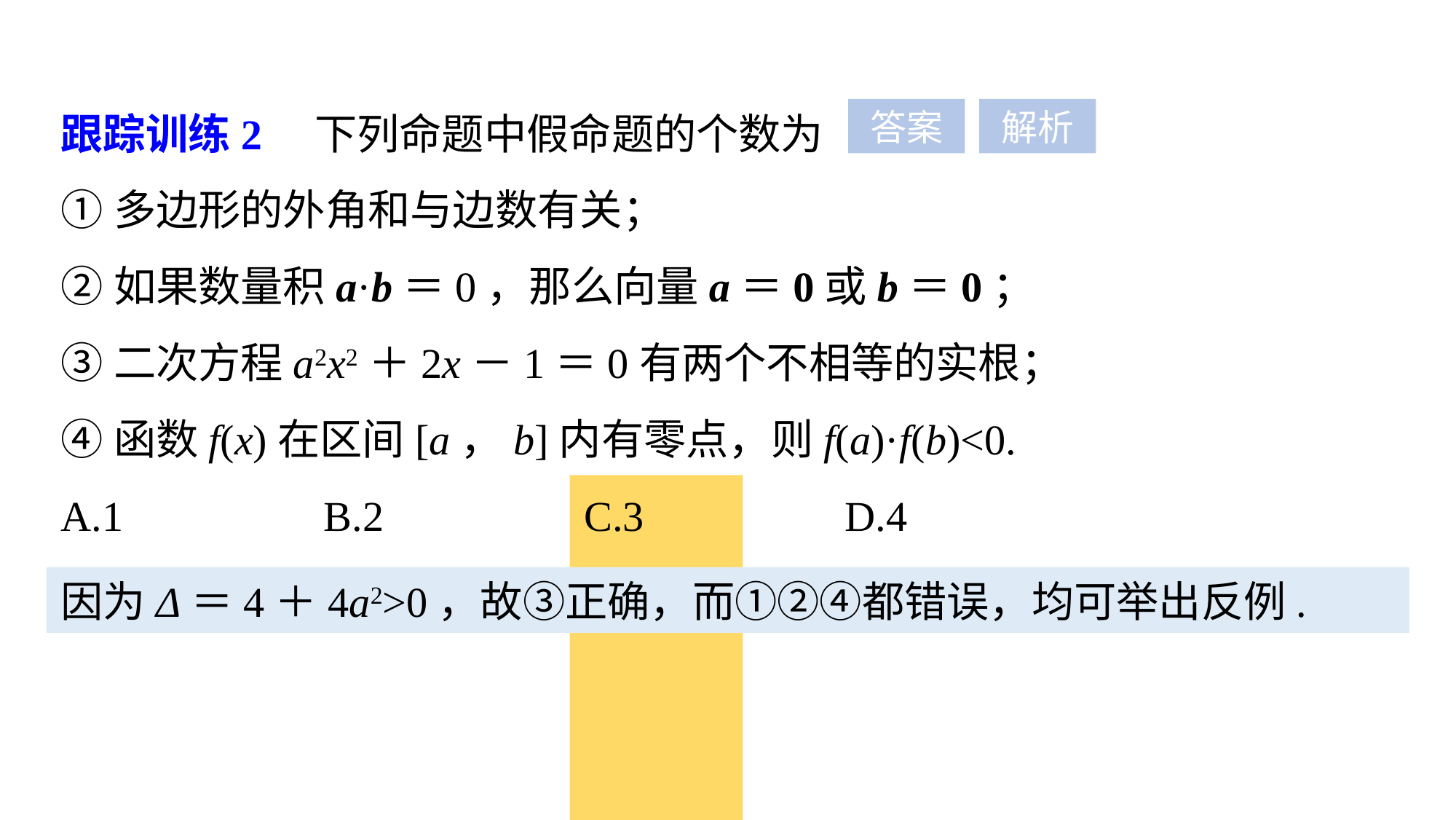

跟踪训练2　下列命题中假命题的个数为
①多边形的外角和与边数有关；
②如果数量积a·b＝0，那么向量a＝0或b＝0；
③二次方程a2x2＋2x－1＝0有两个不相等的实根；
④函数f(x)在区间[a，b]内有零点，则f(a)·f(b)<0.
A.1                   B.2                   C.3                   D.4
答案
解析

因为Δ＝4＋4a2>0，故③正确，而①②④都错误，均可举出反例.